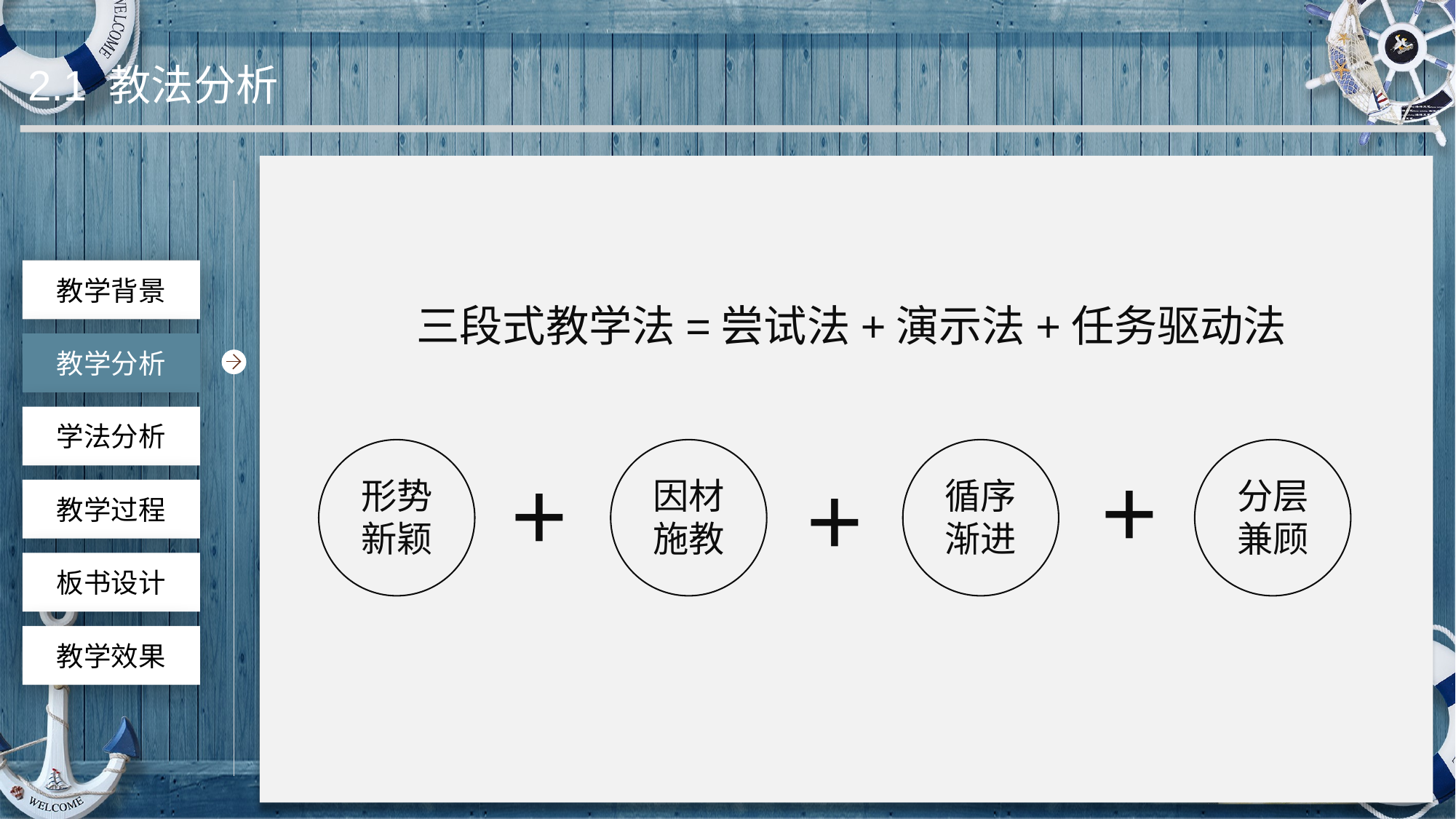

2.1 教法分析

工作回顾
教学背景
三段式教学法=尝试法+演示法+任务驱动法
教学分析

学法分析

形势
新颖

因材
施教

循序
渐进

分层
兼顾
+
+
+
教学过程
板书设计
教学效果